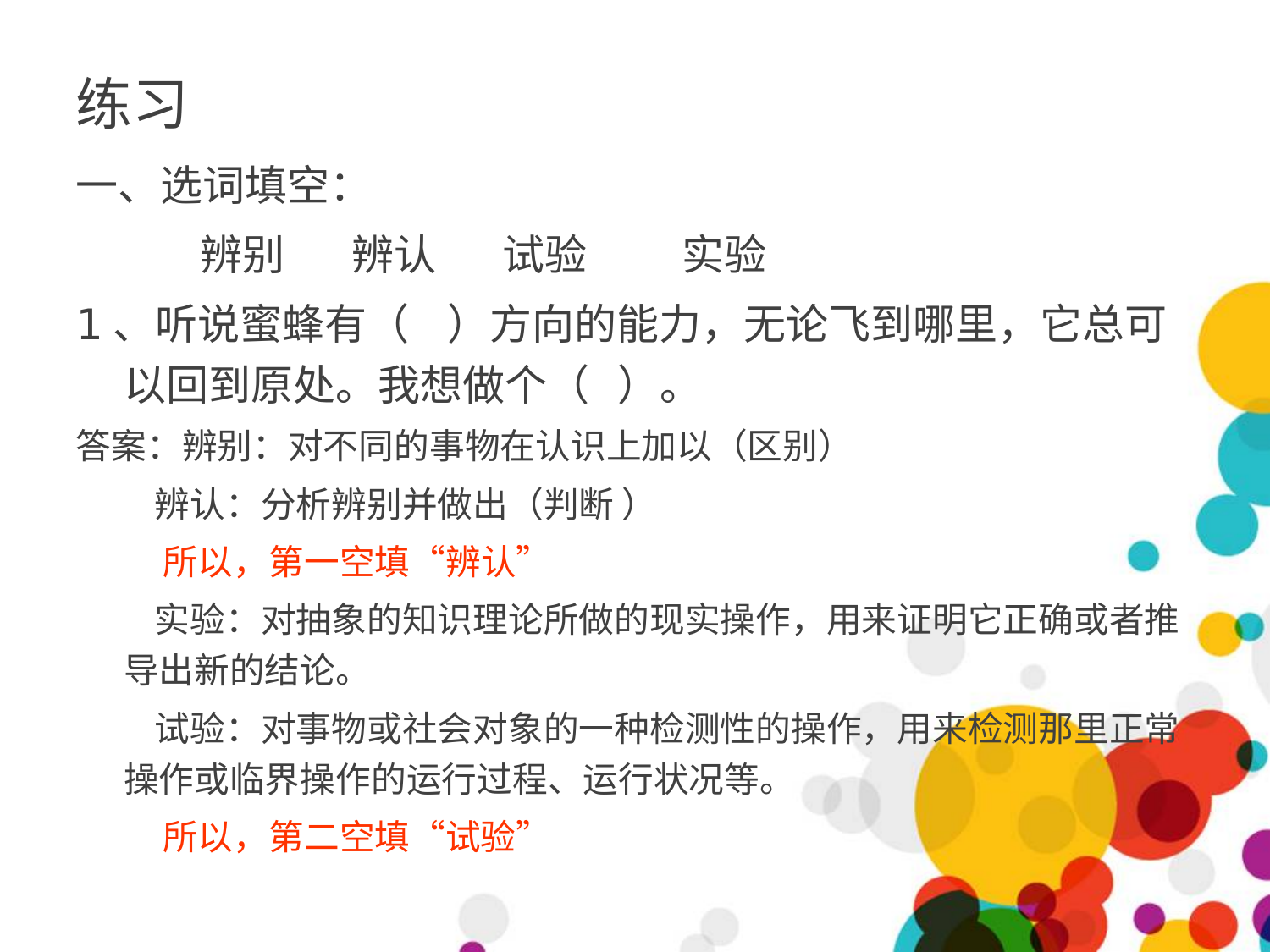

# 练习
一、选词填空：
            辨别       辨认       试验          实验
1、听说蜜蜂有（    ）方向的能力，无论飞到哪里，它总可以回到原处。我想做个（   ）。
答案：辨别：对不同的事物在认识上加以（区别）
         辨认：分析辨别并做出（判断 ）
          所以，第一空填“辨认”
         实验：对抽象的知识理论所做的现实操作，用来证明它正确或者推导出新的结论。
         试验：对事物或社会对象的一种检测性的操作，用来检测那里正常操作或临界操作的运行过程、运行状况等。
          所以，第二空填“试验”